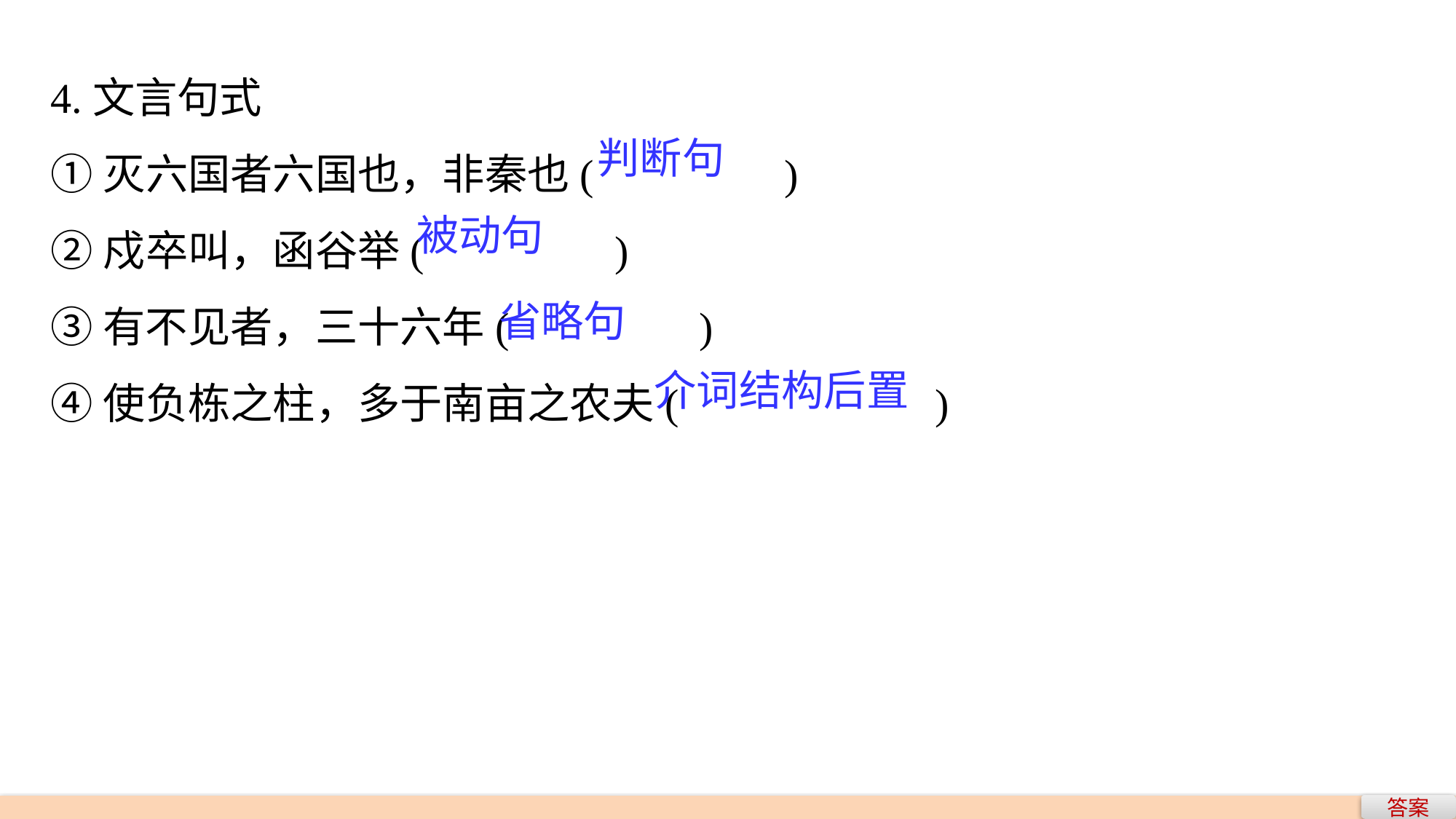

4.文言句式
①灭六国者六国也，非秦也(　　　　)
②戍卒叫，函谷举(　　　　)
③有不见者，三十六年(　　　　)
④使负栋之柱，多于南亩之农夫(　　　　       )
判断句
被动句
省略句
介词结构后置
答案